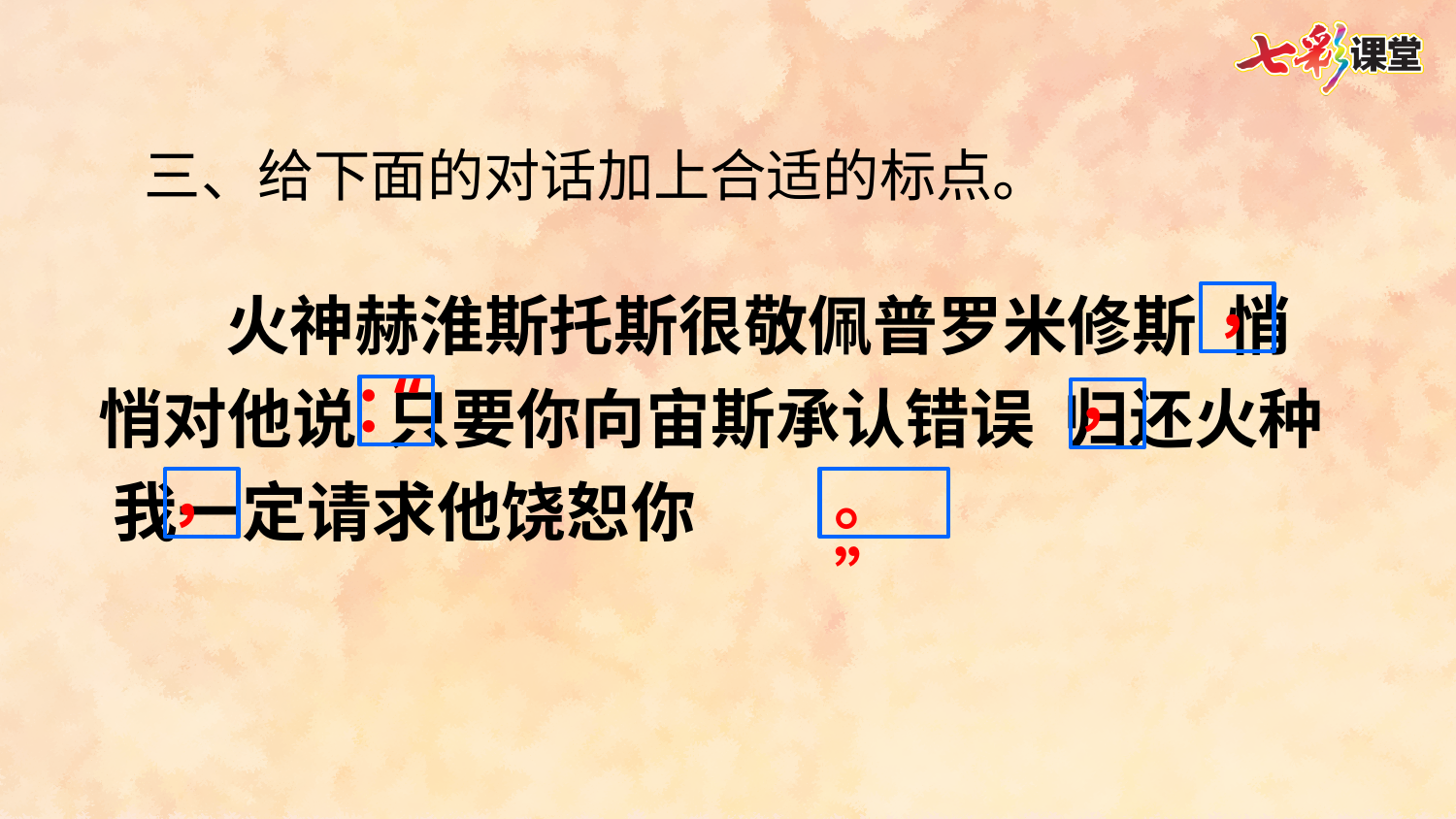

三、给下面的对话加上合适的标点。
，
              火神赫淮斯托斯很敬佩普罗米修斯  悄悄对他说  只要你向宙斯承认错误  归还火种  我一定请求他饶恕你

“
，
：

，
。”